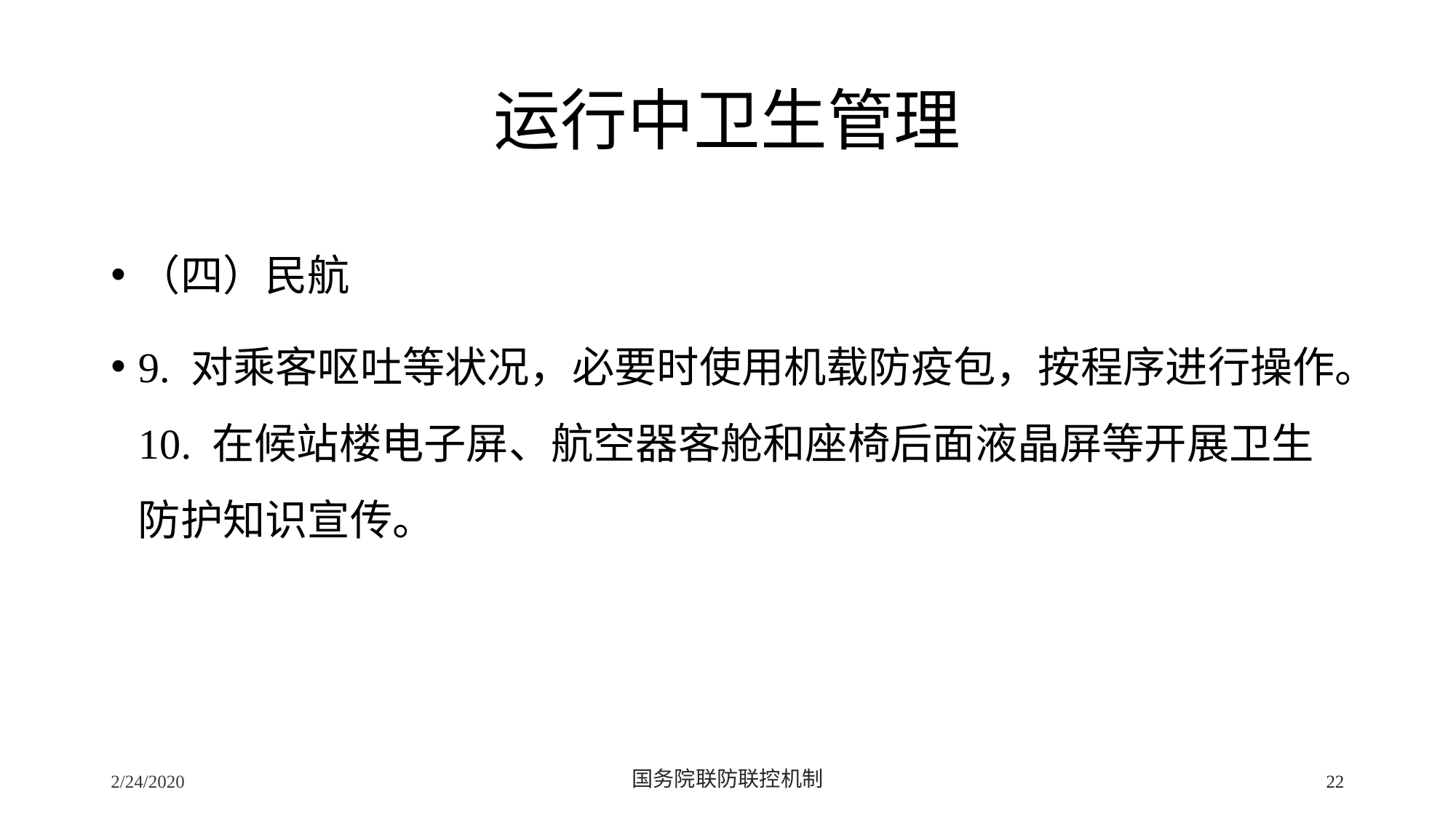

# 运行中卫生管理
（四）民航
9. 对乘客呕吐等状况，必要时使用机载防疫包，按程序进行操作。10. 在候站楼电子屏、航空器客舱和座椅后面液晶屏等开展卫生防护知识宣传。
2/24/2020
国务院联防联控机制
22